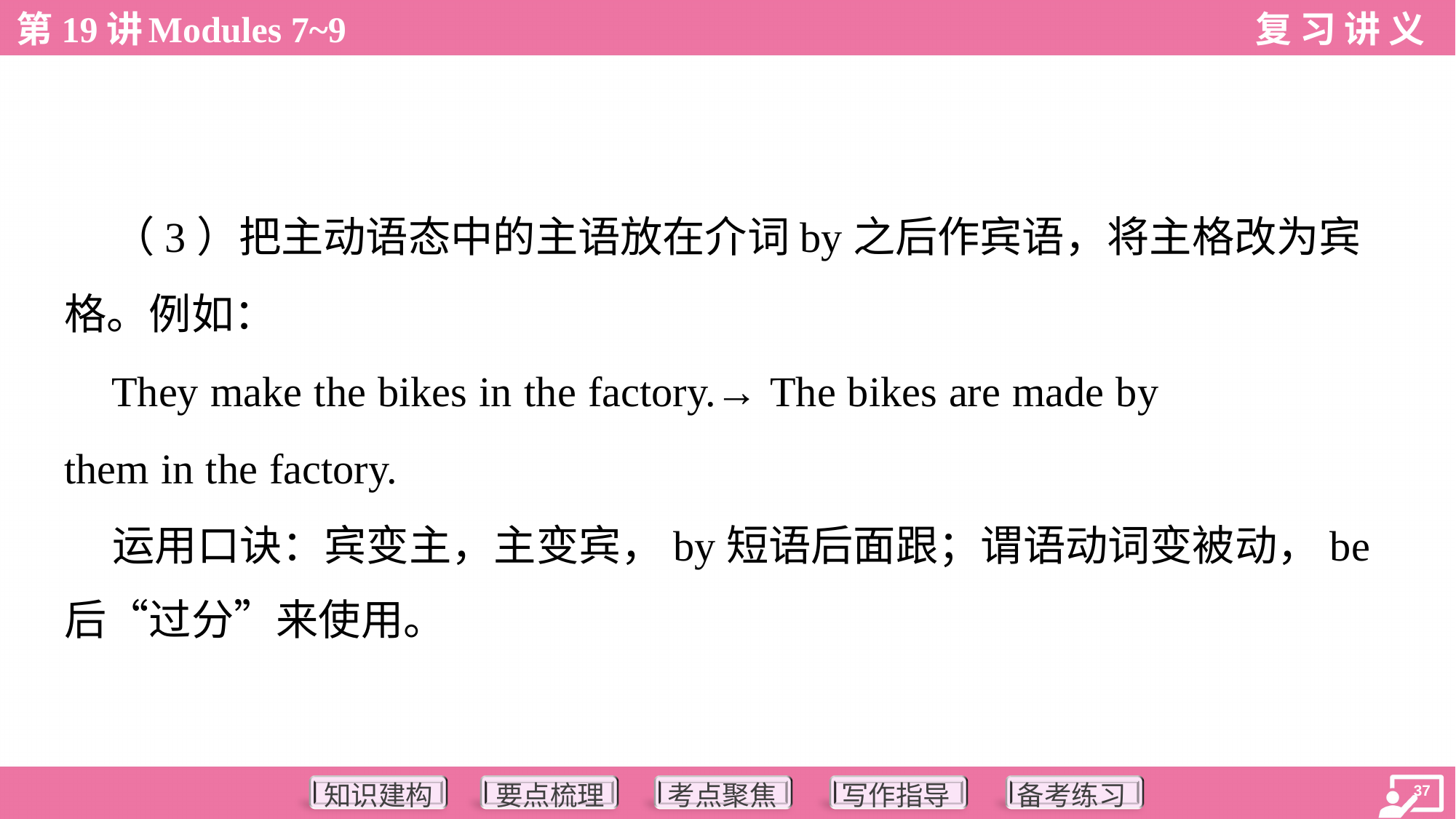

（3）把主动语态中的主语放在介词by之后作宾语，将主格改为宾
格。例如：
    They make the bikes in the factory.→ The bikes are made by
them in the factory.
    运用口诀：宾变主，主变宾，by短语后面跟；谓语动词变被动，be
后“过分”来使用。